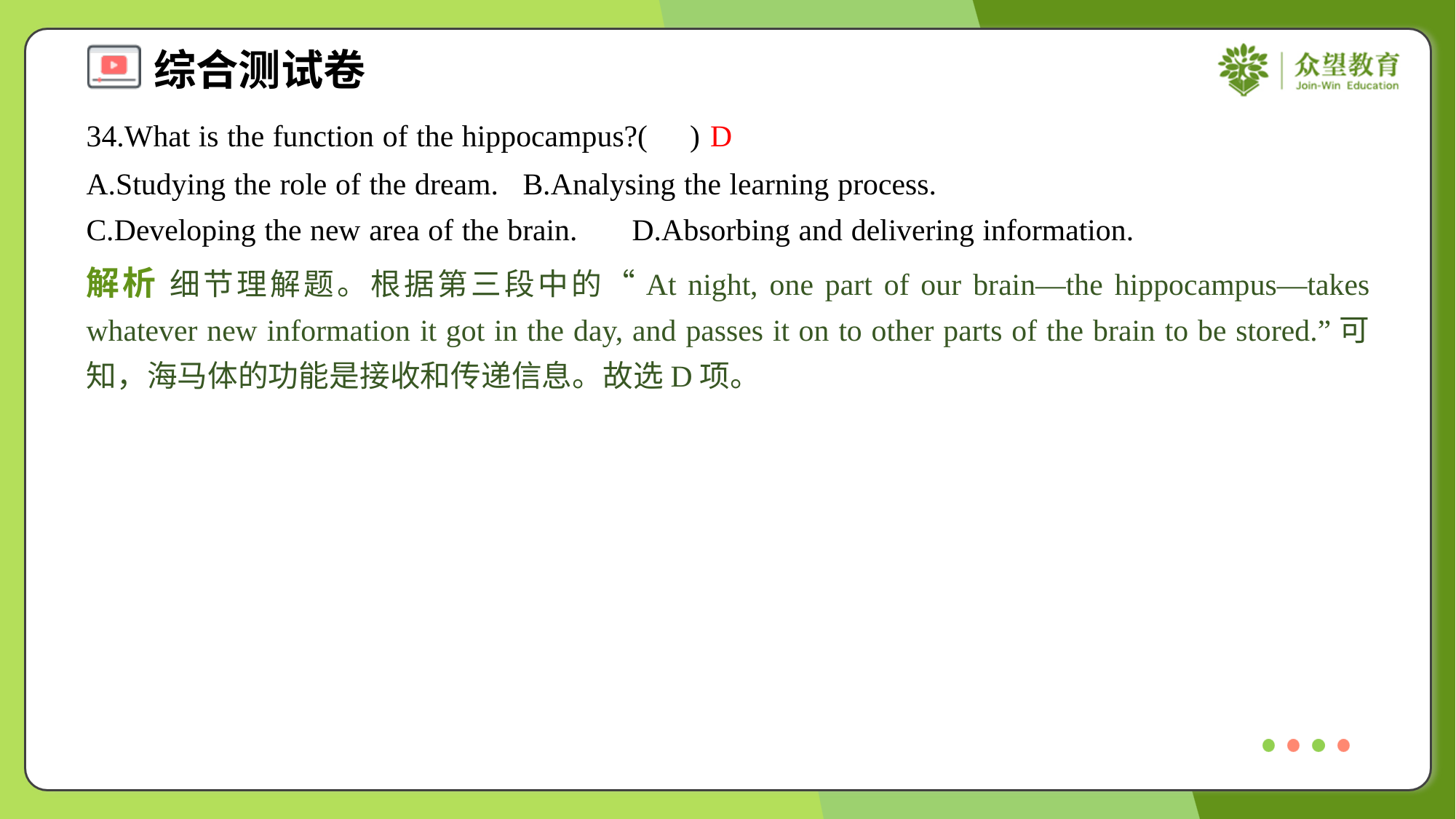

34.What is the function of the hippocampus?(     )
D
A.Studying the role of the dream.	B.Analysing the learning process.
C.Developing the new area of the brain.	D.Absorbing and delivering information.
解析 细节理解题。根据第三段中的“At night, one part of our brain—the hippocampus—takes whatever new information it got in the day, and passes it on to other parts of the brain to be stored.”可知，海马体的功能是接收和传递信息。故选D项。